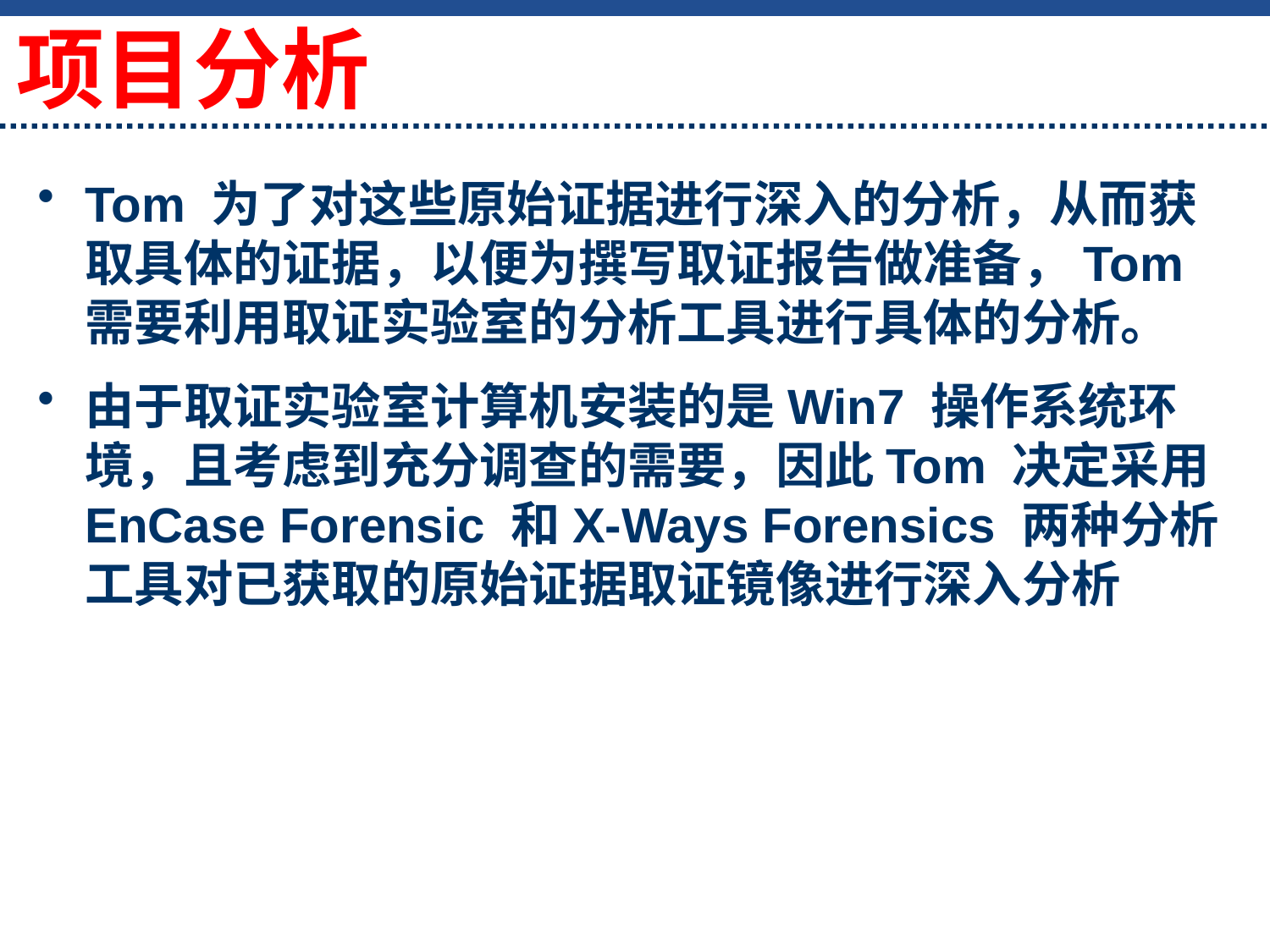

项目分析
Tom 为了对这些原始证据进行深入的分析，从而获取具体的证据，以便为撰写取证报告做准备，Tom 需要利用取证实验室的分析工具进行具体的分析。
由于取证实验室计算机安装的是Win7 操作系统环境，且考虑到充分调查的需要，因此Tom 决定采用EnCase Forensic 和X-Ways Forensics 两种分析工具对已获取的原始证据取证镜像进行深入分析